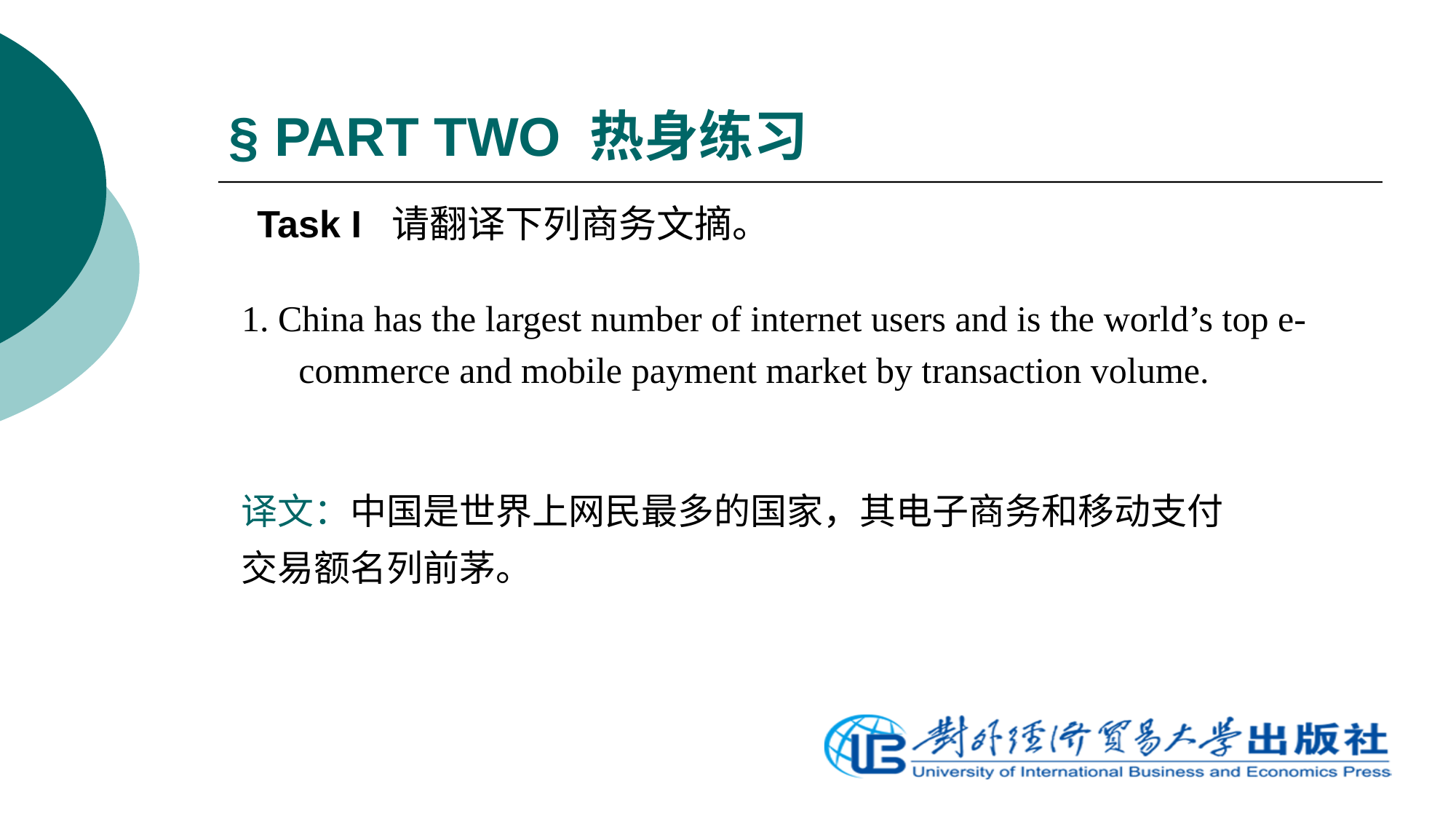

# § PART TWO 热身练习
Task I  请翻译下列商务文摘。
1. China has the largest number of internet users and is the world’s top e-commerce and mobile payment market by transaction volume.
译文：中国是世界上网民最多的国家，其电子商务和移动支付交易额名列前茅。